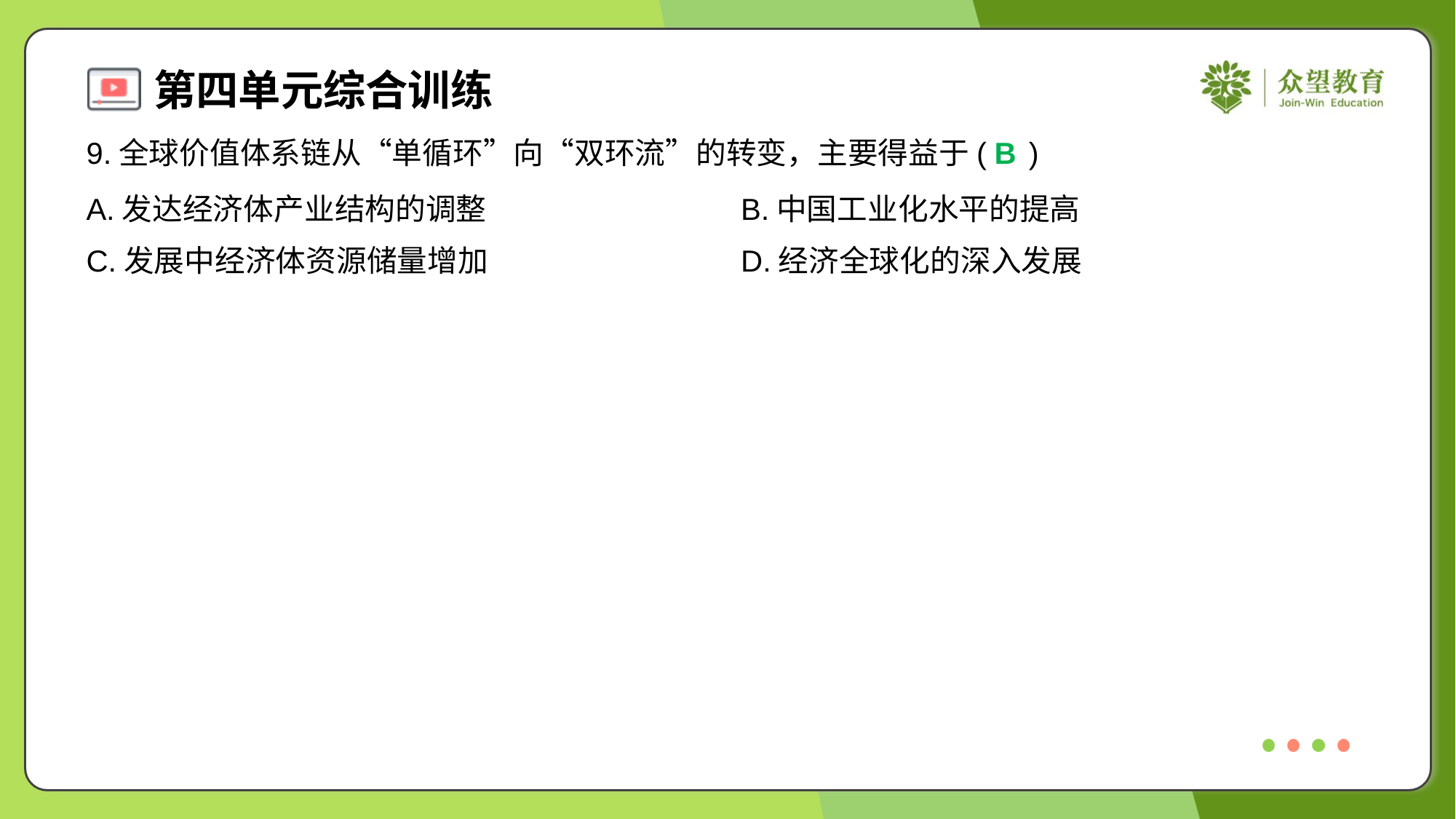

9.全球价值体系链从“单循环”向“双环流”的转变，主要得益于(     )
B
A.发达经济体产业结构的调整	B.中国工业化水平的提高
C.发展中经济体资源储量增加	D.经济全球化的深入发展